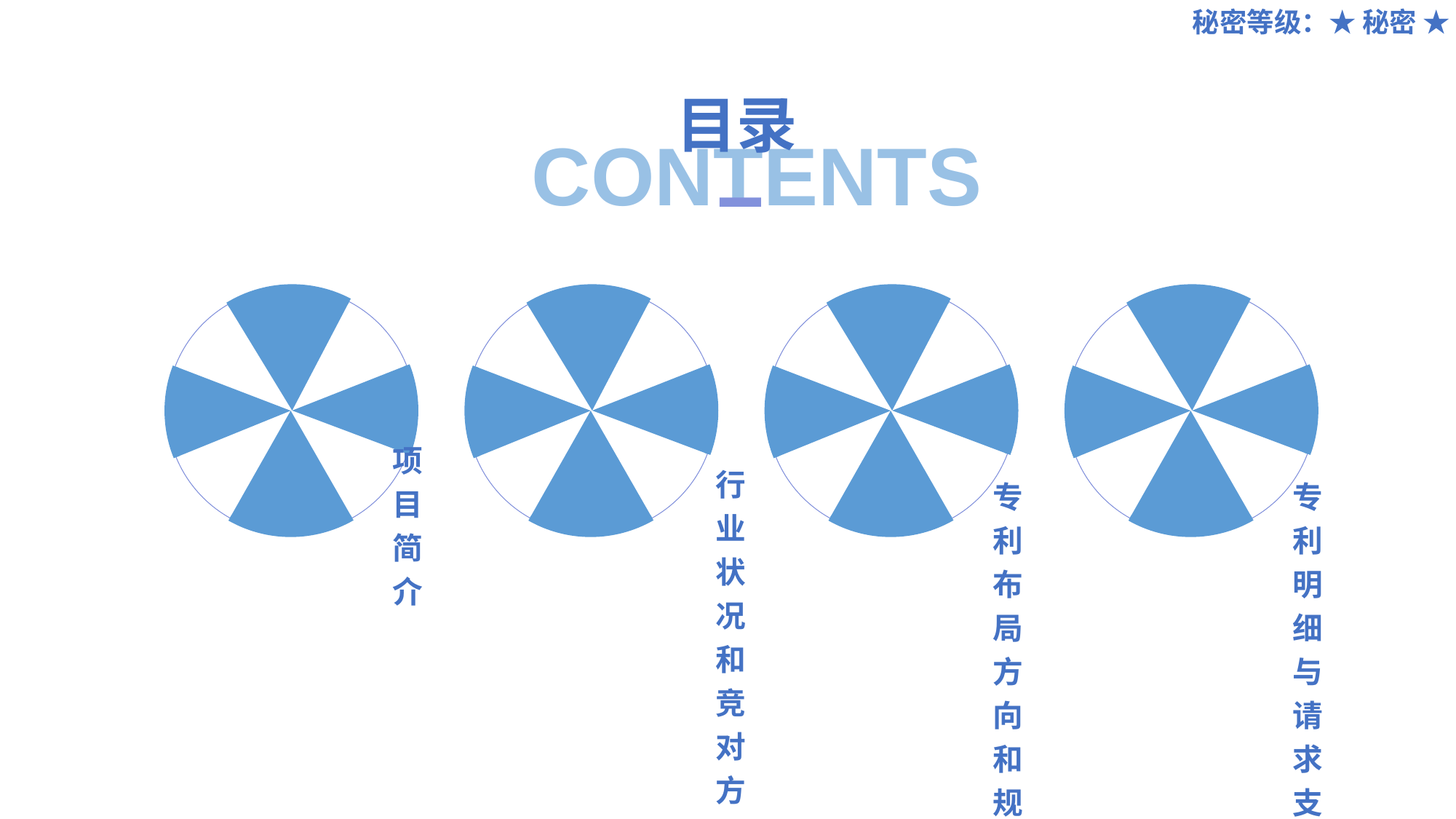

秘密等级：★ 秘密 ★
目录
CONTENTS

项目简介
行业状况和竞对方案分析
专利布局方向和规划
专利明细与请求支持
2
3
4
1